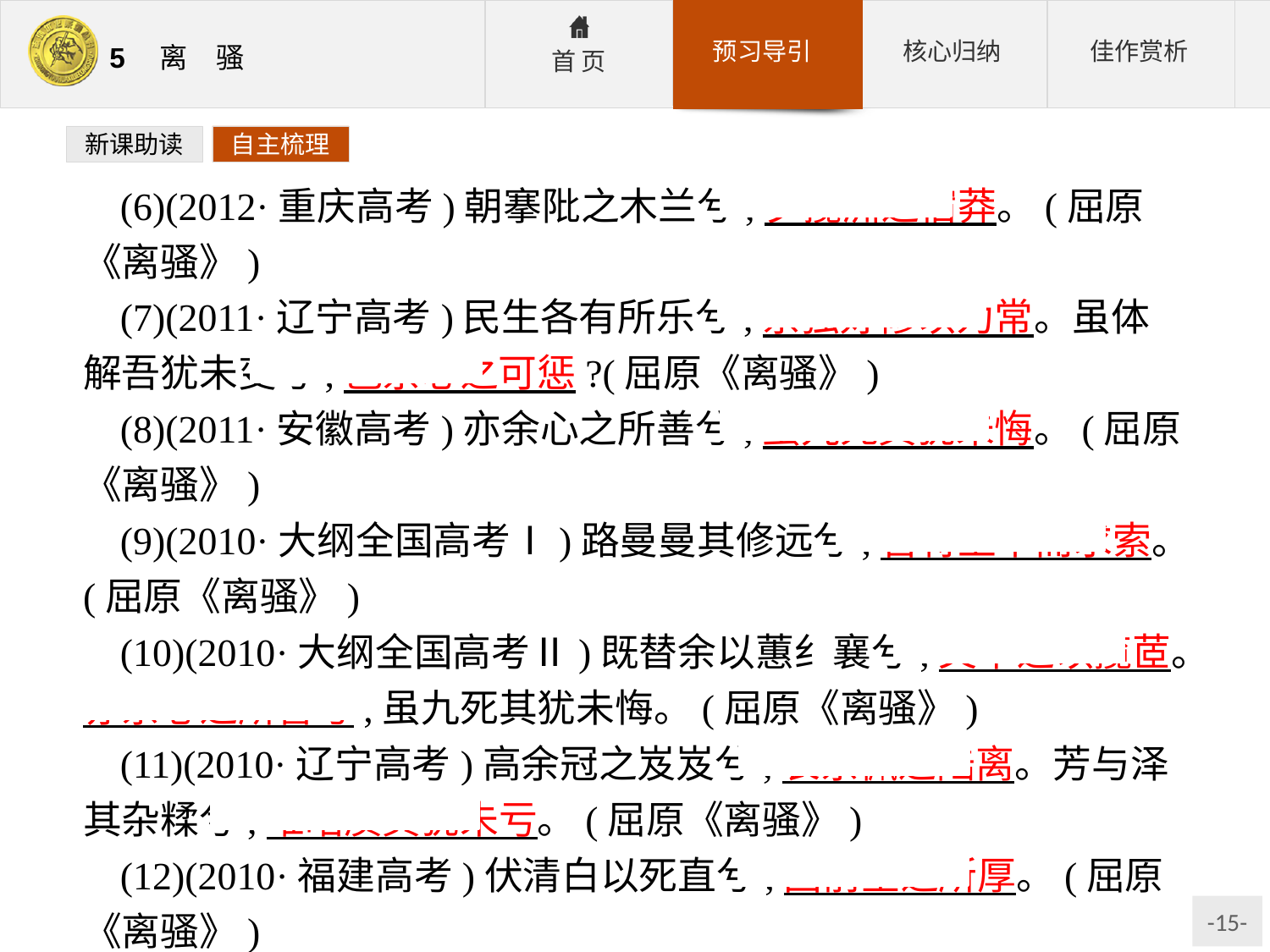

新课助读
自主梳理
(6)(2012·重庆高考)朝搴阰之木兰兮,夕揽洲之宿莽。(屈原《离骚》)
(7)(2011·辽宁高考)民生各有所乐兮,余独好修以为常。虽体解吾犹未变兮,岂余心之可惩?(屈原《离骚》)
(8)(2011·安徽高考)亦余心之所善兮,虽九死其犹未悔。(屈原《离骚》)
(9)(2010·大纲全国高考Ⅰ)路曼曼其修远兮,吾将上下而求索。(屈原《离骚》)
(10)(2010·大纲全国高考Ⅱ)既替余以蕙纟襄兮,又申之以揽茝。亦余心之所善兮,虽九死其犹未悔。(屈原《离骚》)
(11)(2010·辽宁高考)高余冠之岌岌兮,长余佩之陆离。芳与泽其杂糅兮,唯昭质其犹未亏。(屈原《离骚》)
(12)(2010·福建高考)伏清白以死直兮,固前圣之所厚。(屈原《离骚》)